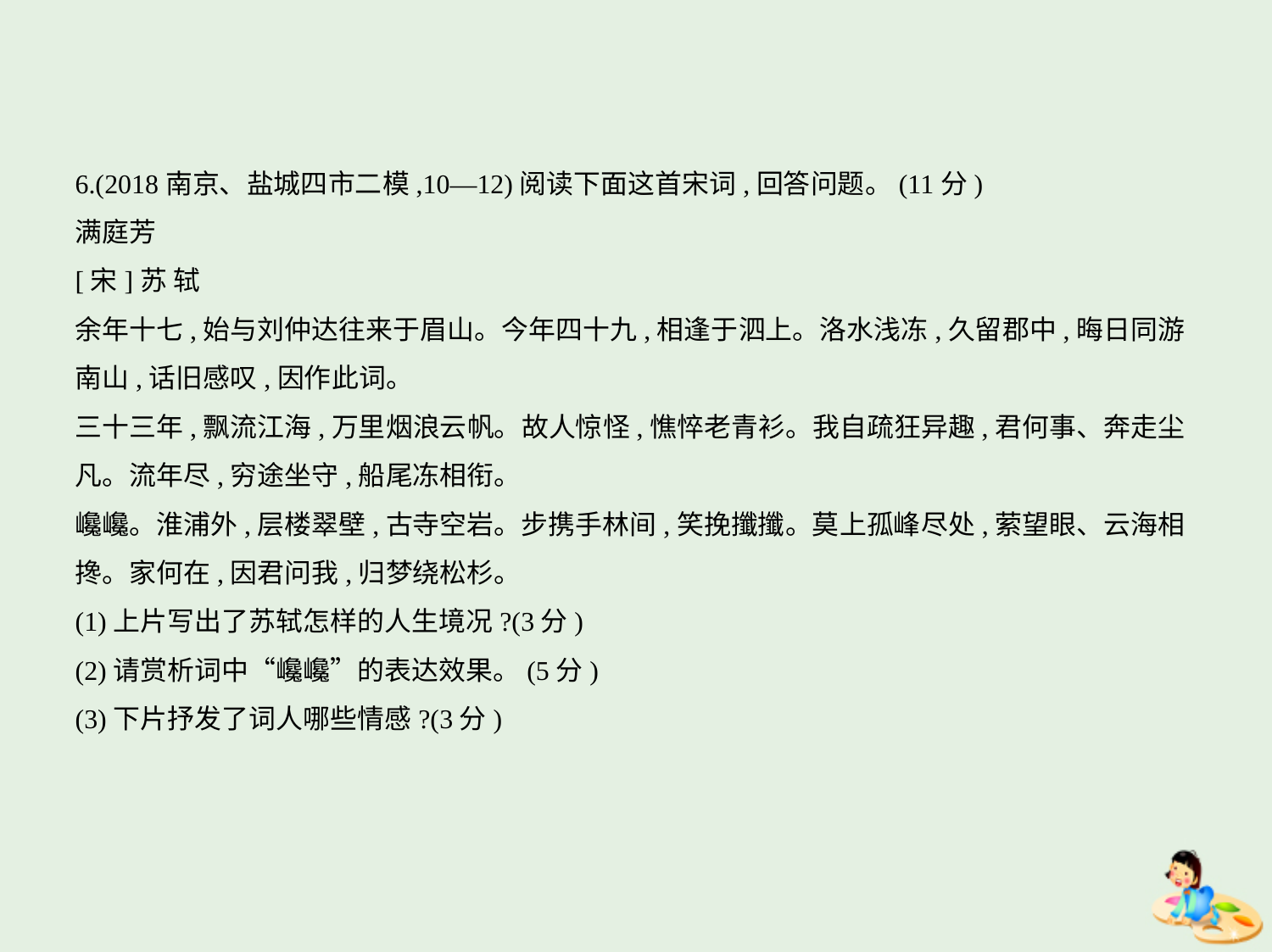

6.(2018南京、盐城四市二模,10—12)阅读下面这首宋词,回答问题。(11分)
满庭芳
[宋]苏 轼
余年十七,始与刘仲达往来于眉山。今年四十九,相逢于泗上。洛水浅冻,久留郡中,晦日同游
南山,话旧感叹,因作此词。
三十三年,飘流江海,万里烟浪云帆。故人惊怪,憔悴老青衫。我自疏狂异趣,君何事、奔走尘
凡。流年尽,穷途坐守,船尾冻相衔。
巉巉。淮浦外,层楼翠壁,古寺空岩。步携手林间,笑挽攕攕。莫上孤峰尽处,萦望眼、云海相
搀。家何在,因君问我,归梦绕松杉。
(1)上片写出了苏轼怎样的人生境况?(3分)
(2)请赏析词中“巉巉”的表达效果。(5分)
(3)下片抒发了词人哪些情感?(3分)